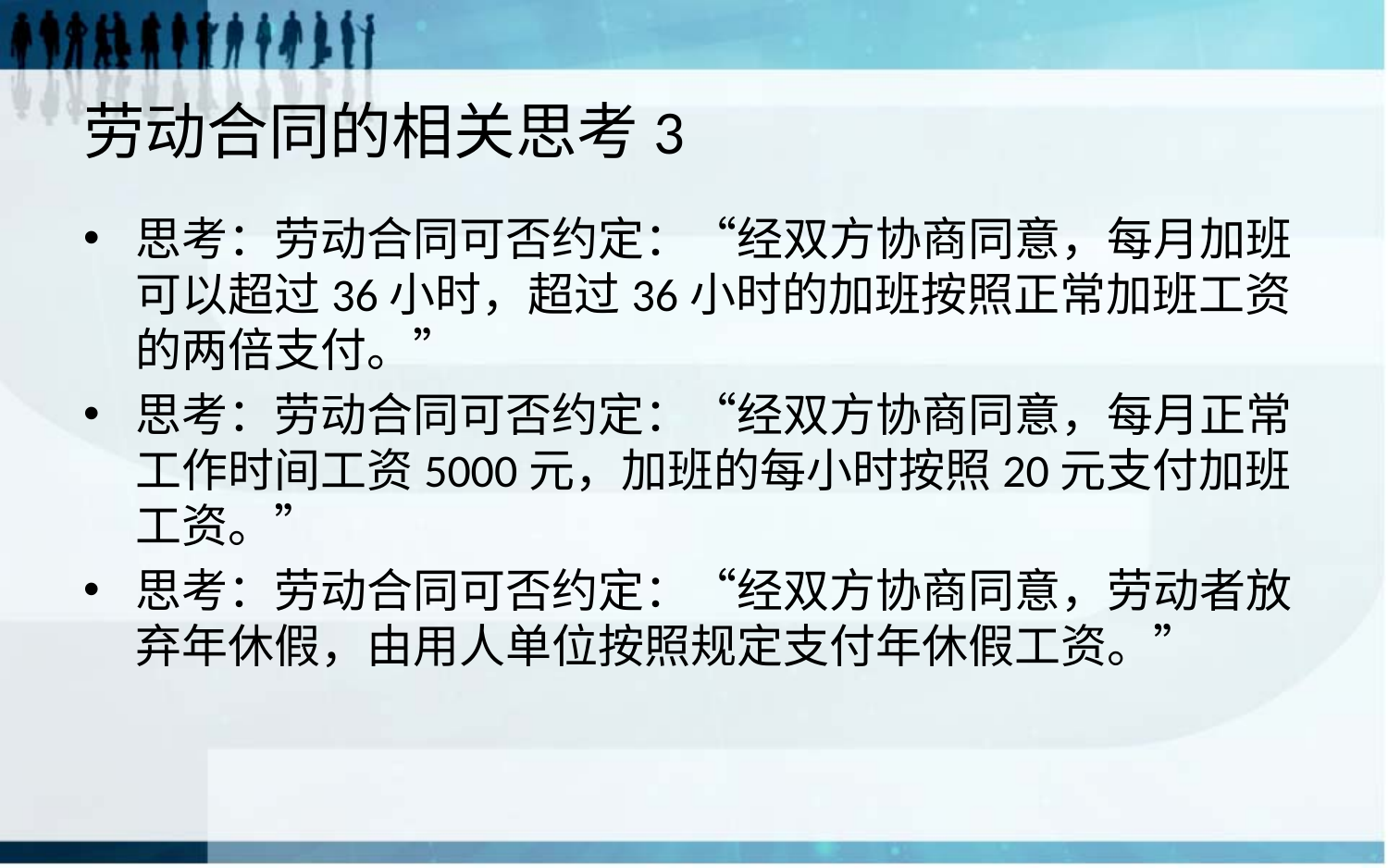

# 劳动合同的相关思考3
思考：劳动合同可否约定：“经双方协商同意，每月加班可以超过36小时，超过36小时的加班按照正常加班工资的两倍支付。”
思考：劳动合同可否约定：“经双方协商同意，每月正常工作时间工资5000元，加班的每小时按照20元支付加班工资。”
思考：劳动合同可否约定：“经双方协商同意，劳动者放弃年休假，由用人单位按照规定支付年休假工资。”